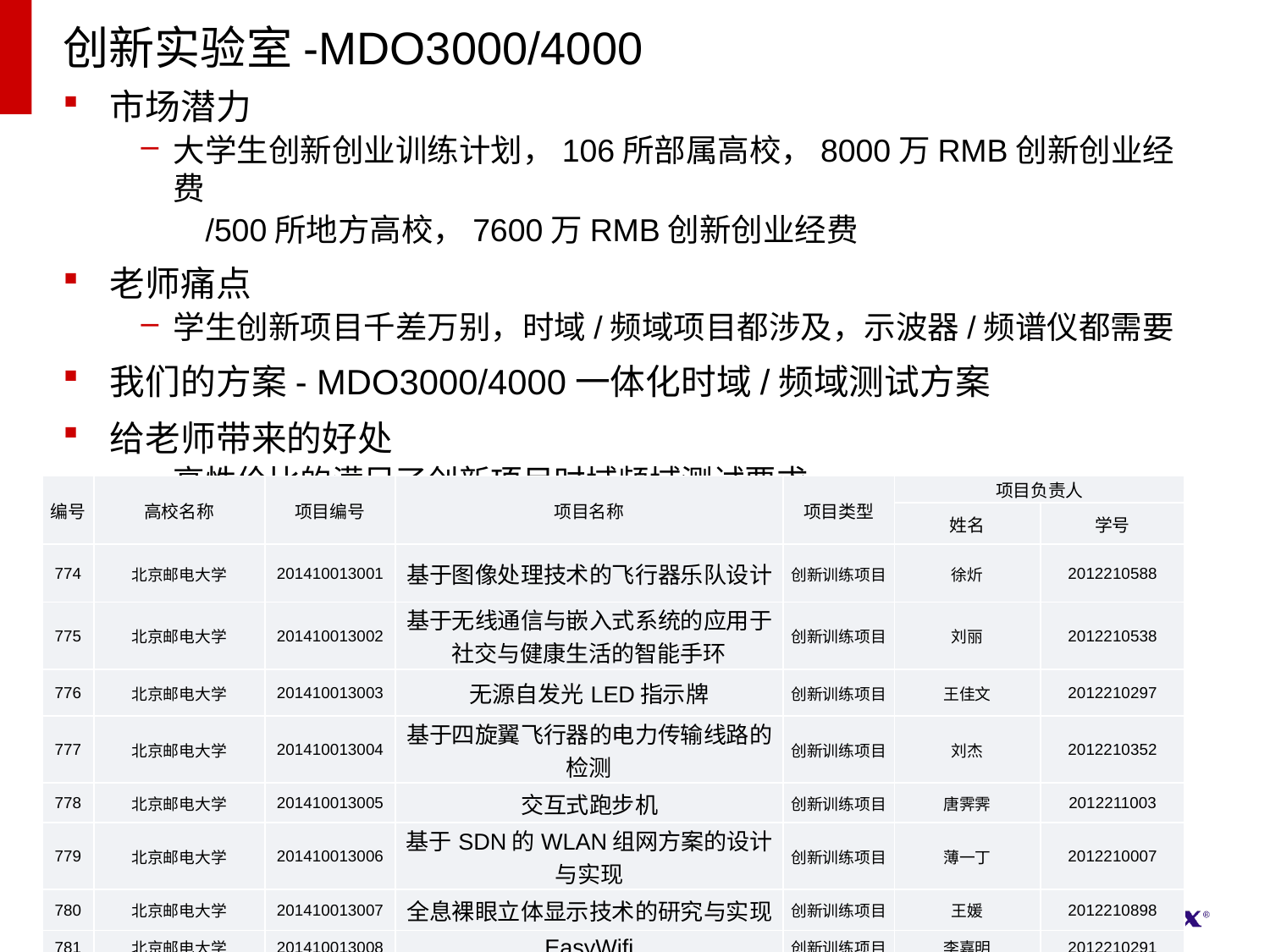

# 创新实验室-MDO3000/4000
市场潜力
大学生创新创业训练计划，106所部属高校，8000万RMB创新创业经费
/500所地方高校，7600万RMB创新创业经费
老师痛点
学生创新项目千差万别，时域/频域项目都涉及，示波器/频谱仪都需要
我们的方案- MDO3000/4000一体化时域/频域测试方案
给老师带来的好处
高性价比的满足了创新项目时域频域测试要求

| 编号 | 高校名称 | 项目编号 | 项目名称 | 项目类型 | 项目负责人 |  |
| --- | --- | --- | --- | --- | --- | --- |
|  |  |  |  |  | 姓名 | 学号 |
| 774 | 北京邮电大学 | 201410013001 | 基于图像处理技术的飞行器乐队设计 | 创新训练项目 | 徐炘 | 2012210588 |
| 775 | 北京邮电大学 | 201410013002 | 基于无线通信与嵌入式系统的应用于社交与健康生活的智能手环 | 创新训练项目 | 刘丽 | 2012210538 |
| 776 | 北京邮电大学 | 201410013003 | 无源自发光LED指示牌 | 创新训练项目 | 王佳文 | 2012210297 |
| 777 | 北京邮电大学 | 201410013004 | 基于四旋翼飞行器的电力传输线路的检测 | 创新训练项目 | 刘杰 | 2012210352 |
| 778 | 北京邮电大学 | 201410013005 | 交互式跑步机 | 创新训练项目 | 唐霁霁 | 2012211003 |
| 779 | 北京邮电大学 | 201410013006 | 基于SDN的WLAN组网方案的设计与实现 | 创新训练项目 | 薄一丁 | 2012210007 |
| 780 | 北京邮电大学 | 201410013007 | 全息裸眼立体显示技术的研究与实现 | 创新训练项目 | 王媛 | 2012210898 |
| 781 | 北京邮电大学 | 201410013008 | EasyWifi | 创新训练项目 | 李嘉明 | 2012210291 |